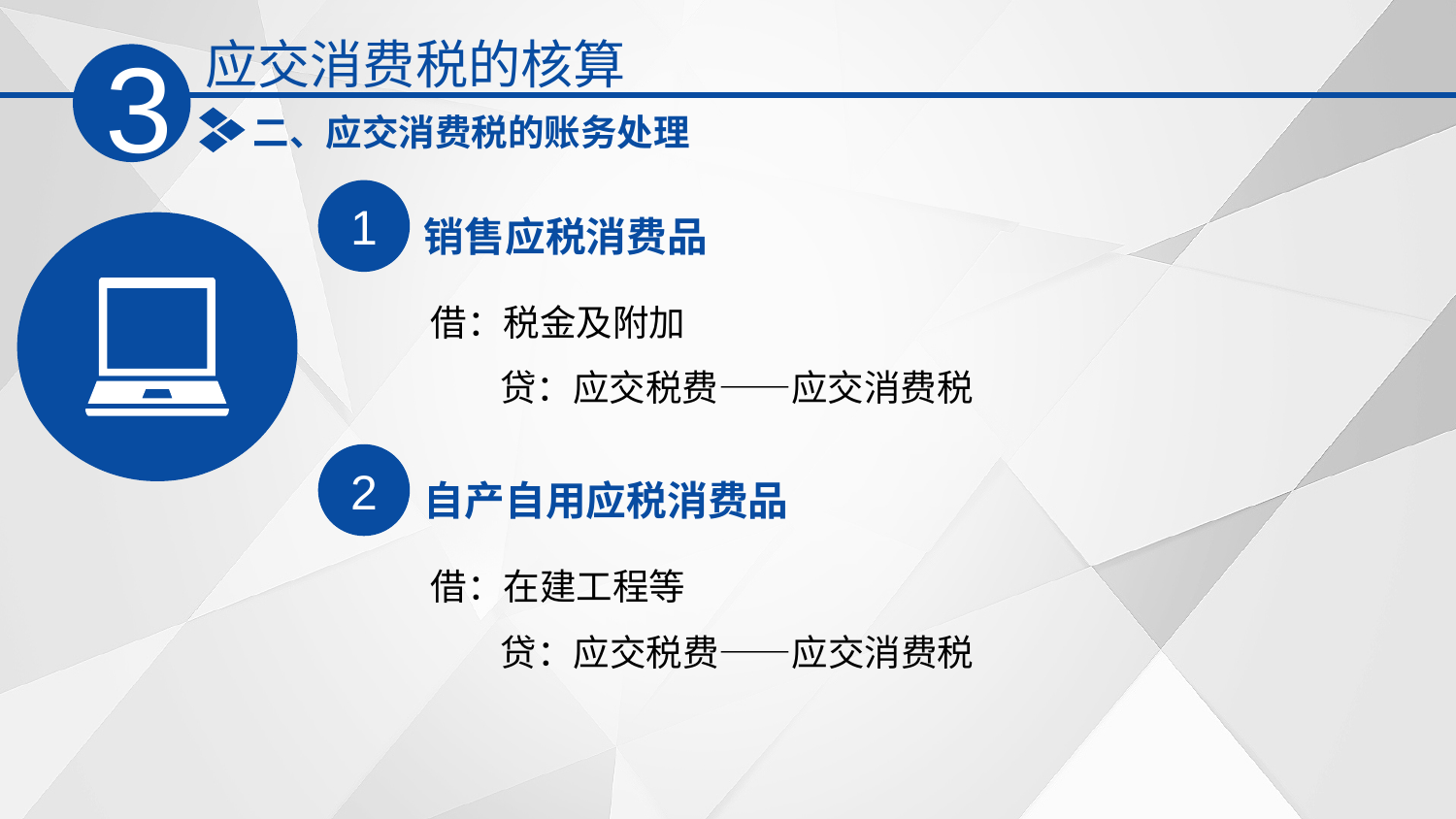

应交消费税的核算
3

二、应交消费税的账务处理

1
销售应税消费品

 借：税金及附加
　      贷：应交税费——应交消费税
2
自产自用应税消费品
 借：在建工程等
   　  贷：应交税费——应交消费税